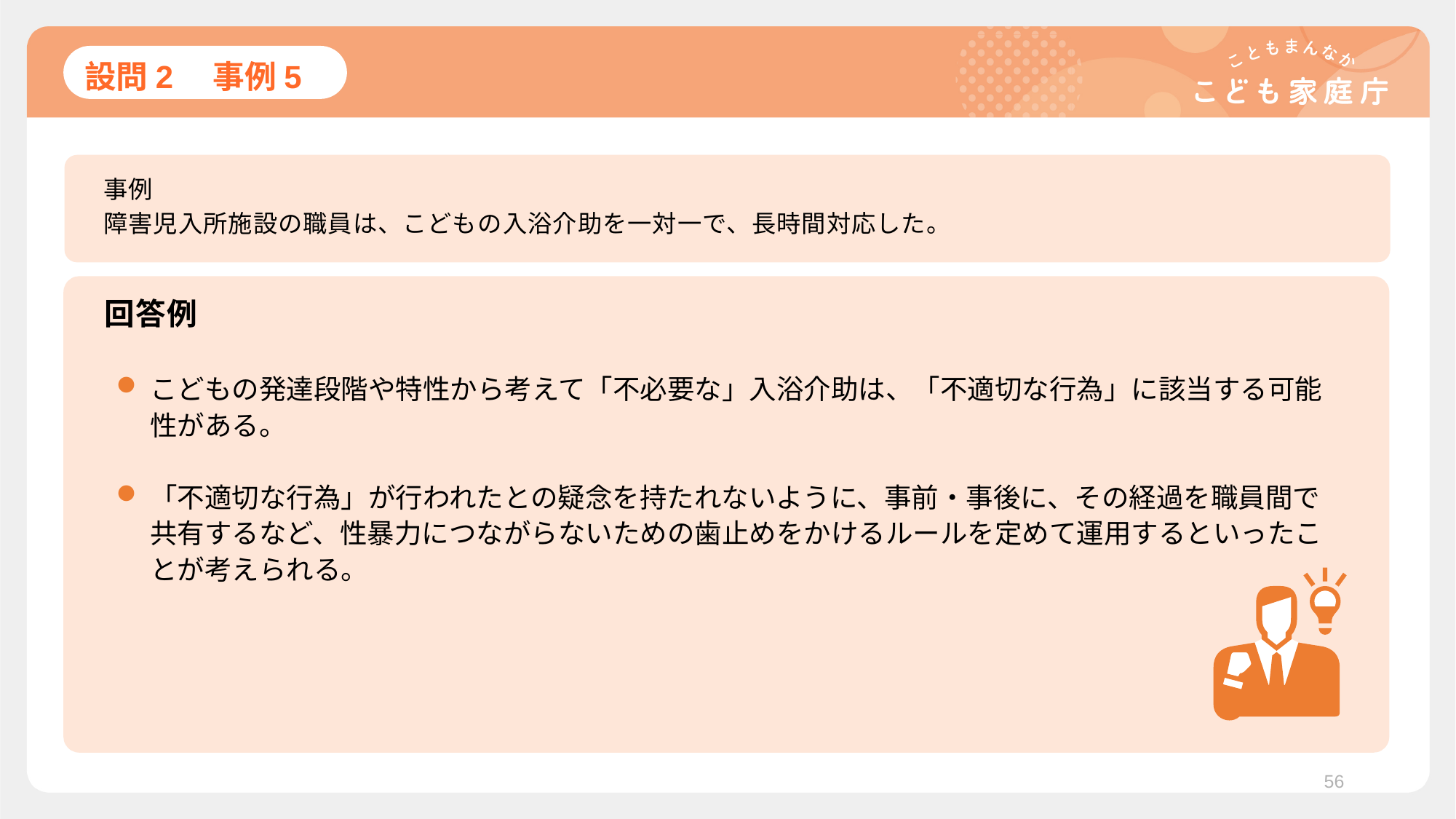

# 設問2　事例5

事例
障害児入所施設の職員は、こどもの入浴介助を一対一で、長時間対応した。

回答例
こどもの発達段階や特性から考えて「不必要な」入浴介助は、「不適切な行為」に該当する可能性がある。

「不適切な行為」が行われたとの疑念を持たれないように、事前・事後に、その経過を職員間で共有するなど、性暴力につながらないための歯止めをかけるルールを定めて運用するといったことが考えられる。

56